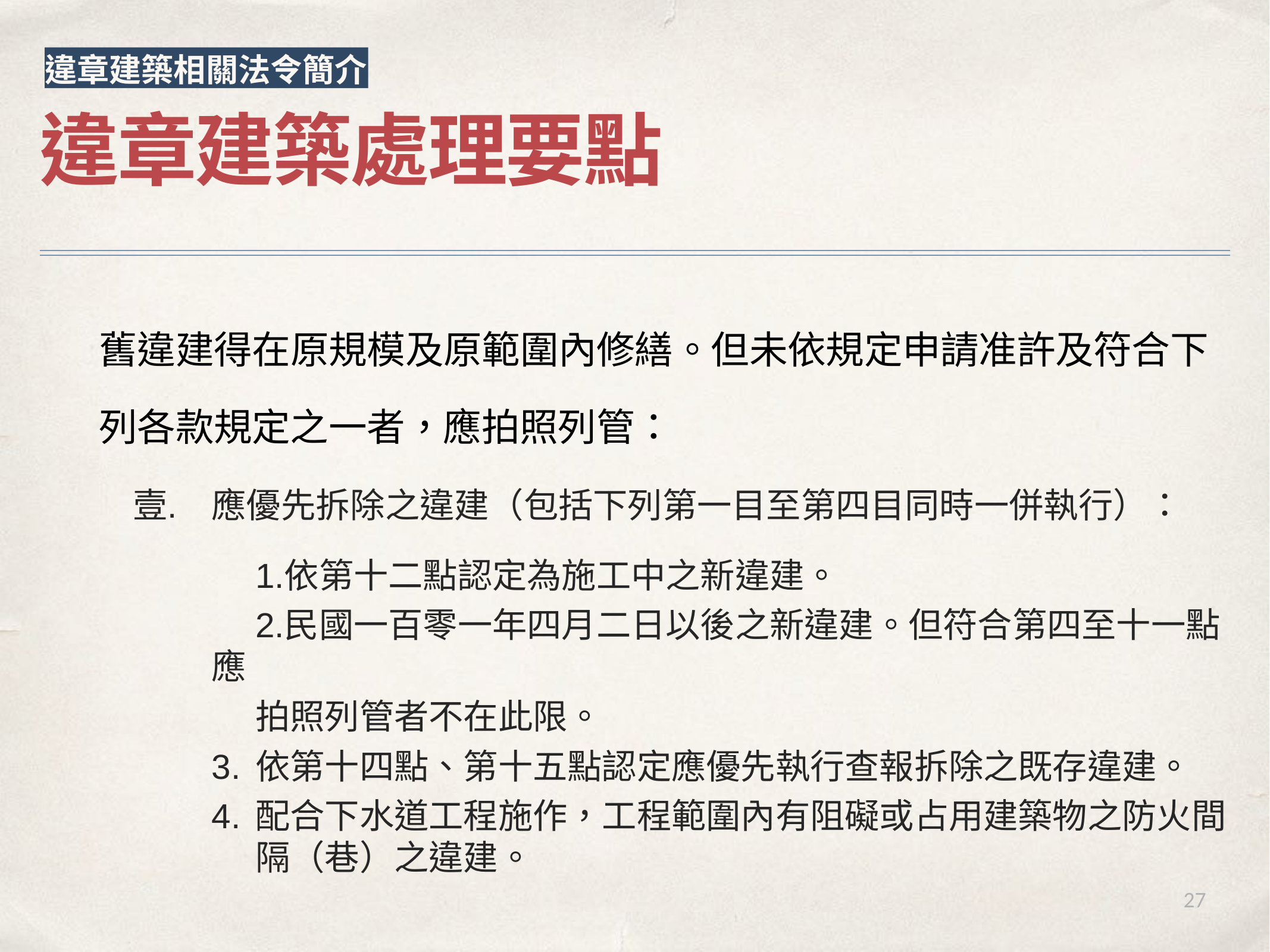

違章建築相關法令簡介
違章建築處理要點
舊違建得在原規模及原範圍內修繕。但未依規定申請准許及符合下
列各款規定之一者，應拍照列管：

應優先拆除之違建（包括下列第一目至第四目同時一併執行）：

依第十二點認定為施工中之新違建。
民國一百零一年四月二日以後之新違建。但符合第四至十一點應
拍照列管者不在此限。
依第十四點、第十五點認定應優先執行查報拆除之既存違建。
配合下水道工程施作，工程範圍內有阻礙或占用建築物之防火間隔（巷）之違建。
27